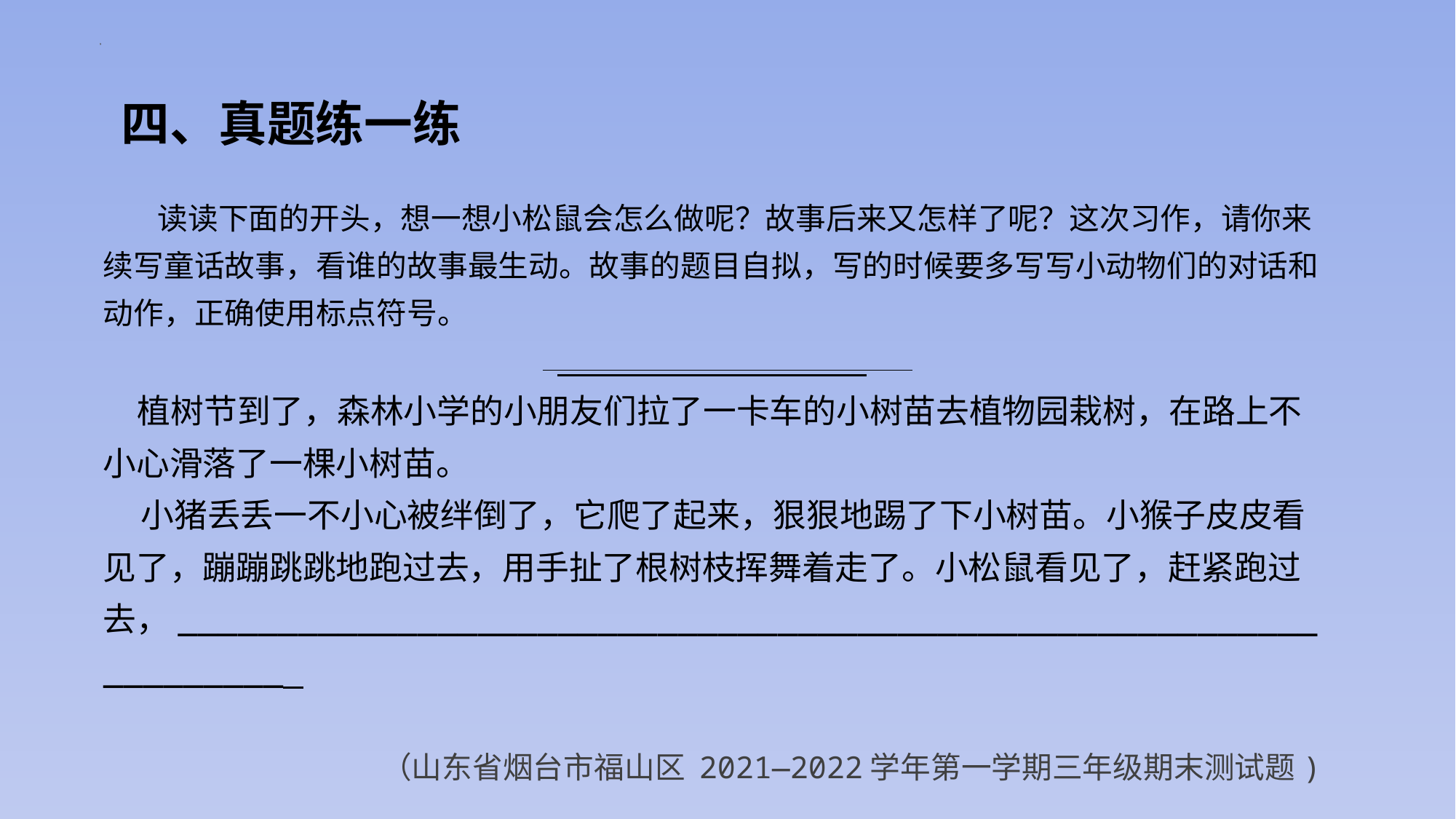

四、真题练一练
       读读下面的开头，想一想小松鼠会怎么做呢？故事后来又怎样了呢？这次习作，请你来续写童话故事，看谁的故事最生动。故事的题目自拟，写的时候要多写写小动物们的对话和动作，正确使用标点符号。

    植树节到了，森林小学的小朋友们拉了一卡车的小树苗去植物园栽树，在路上不小心滑落了一棵小树苗。
    小猪丢丢一不小心被绊倒了，它爬了起来，狠狠地踢了下小树苗。小猴子皮皮看见了，蹦蹦跳跳地跑过去，用手扯了根树枝挥舞着走了。小松鼠看见了，赶紧跑过去，__________________________________________________________________

（山东省烟台市福山区 2021—2022学年第一学期三年级期末测试题)